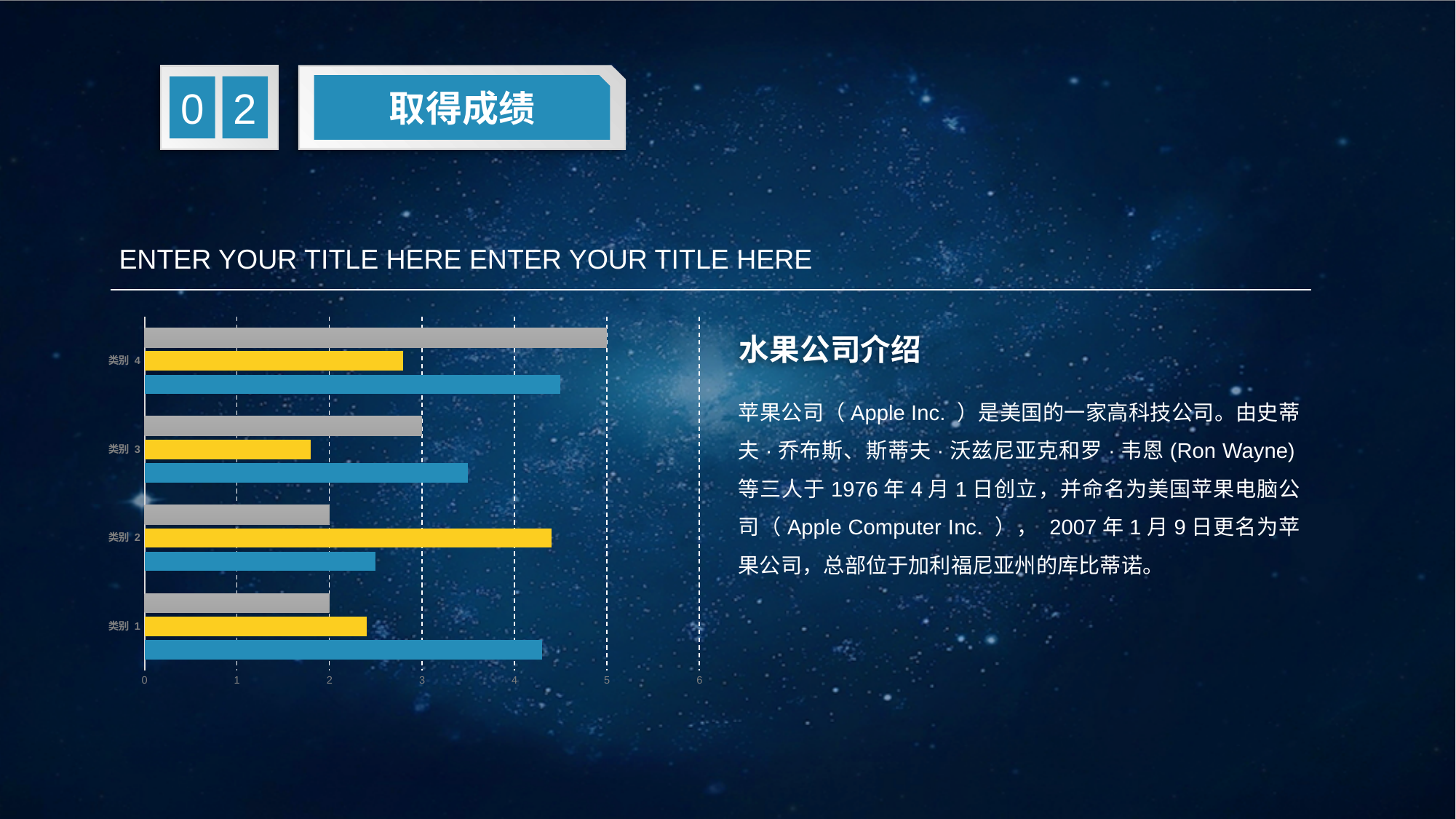

取得成绩

2

0

ENTER YOUR TITLE HERE ENTER YOUR TITLE HERE

### Chart

| Category | 系列 1 | 系列 2 | 系列 3 |
|---|---|---|---|
| 类别 1 | 4.3 | 2.4 | 2.0 |
| 类别 2 | 2.5 | 4.4 | 2.0 |
| 类别 3 | 3.5 | 1.8 | 3.0 |
| 类别 4 | 4.5 | 2.8 | 5.0 |
水果公司介绍
苹果公司（Apple Inc. ）是美国的一家高科技公司。由史蒂夫·乔布斯、斯蒂夫·沃兹尼亚克和罗·韦恩(Ron Wayne)等三人于1976年4月1日创立，并命名为美国苹果电脑公司（Apple Computer Inc. ）， 2007年1月9日更名为苹果公司，总部位于加利福尼亚州的库比蒂诺。